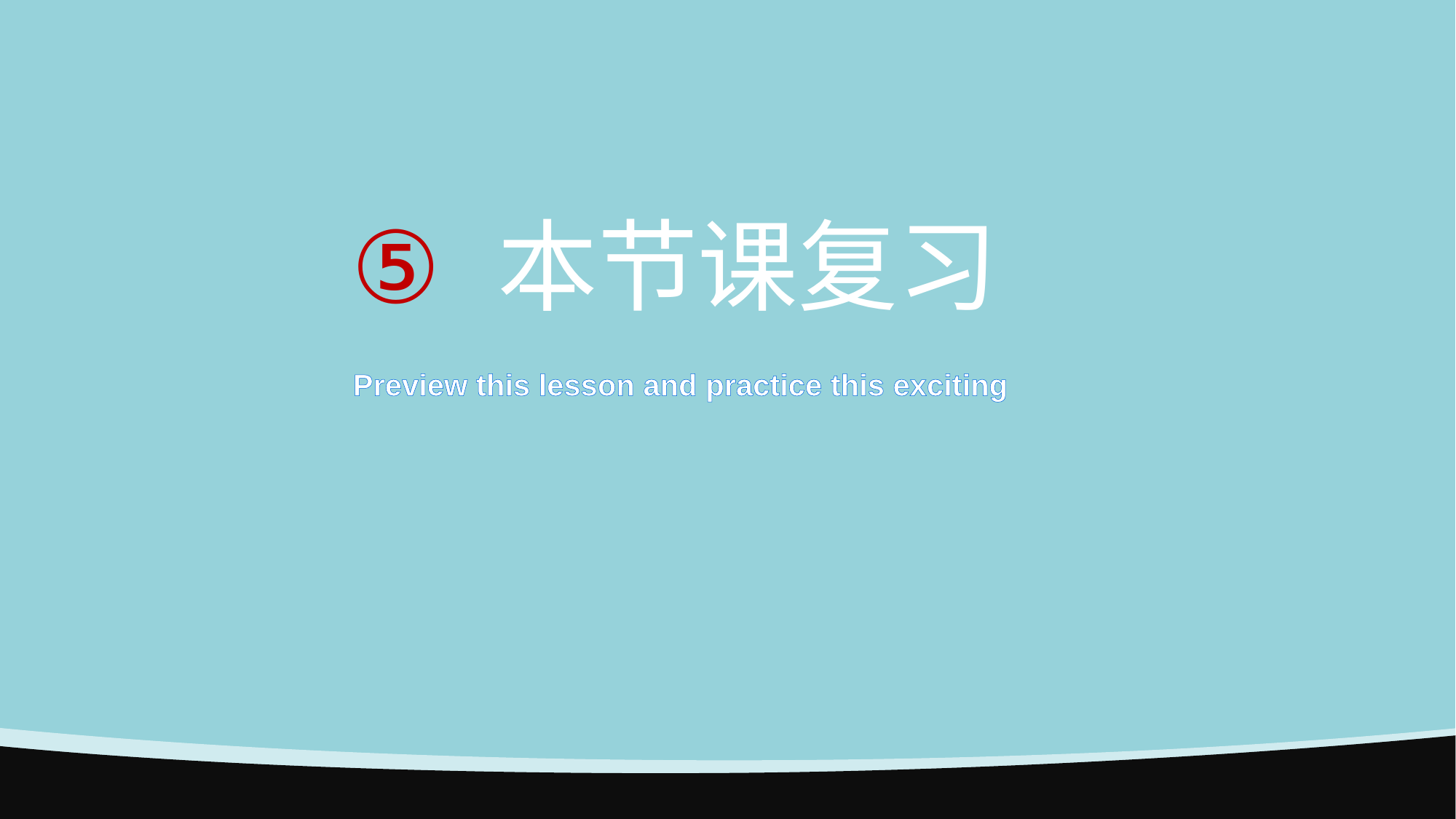

本节课复习
Preview this lesson and practice this exciting